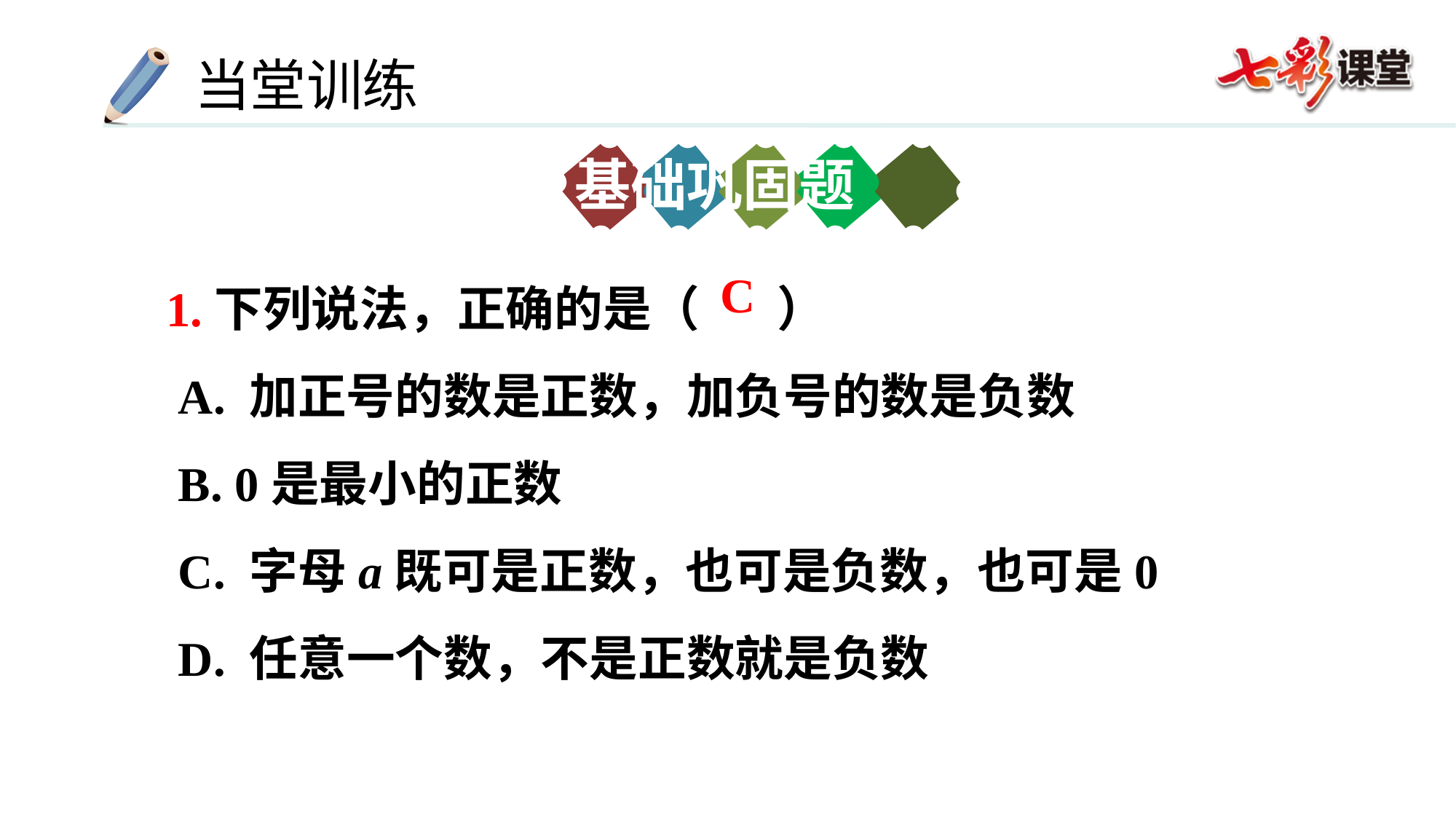

基础巩固题

1.下列说法，正确的是（       ）
 A. 加正号的数是正数，加负号的数是负数
 B. 0是最小的正数
 C. 字母a既可是正数，也可是负数，也可是0
 D. 任意一个数，不是正数就是负数
C